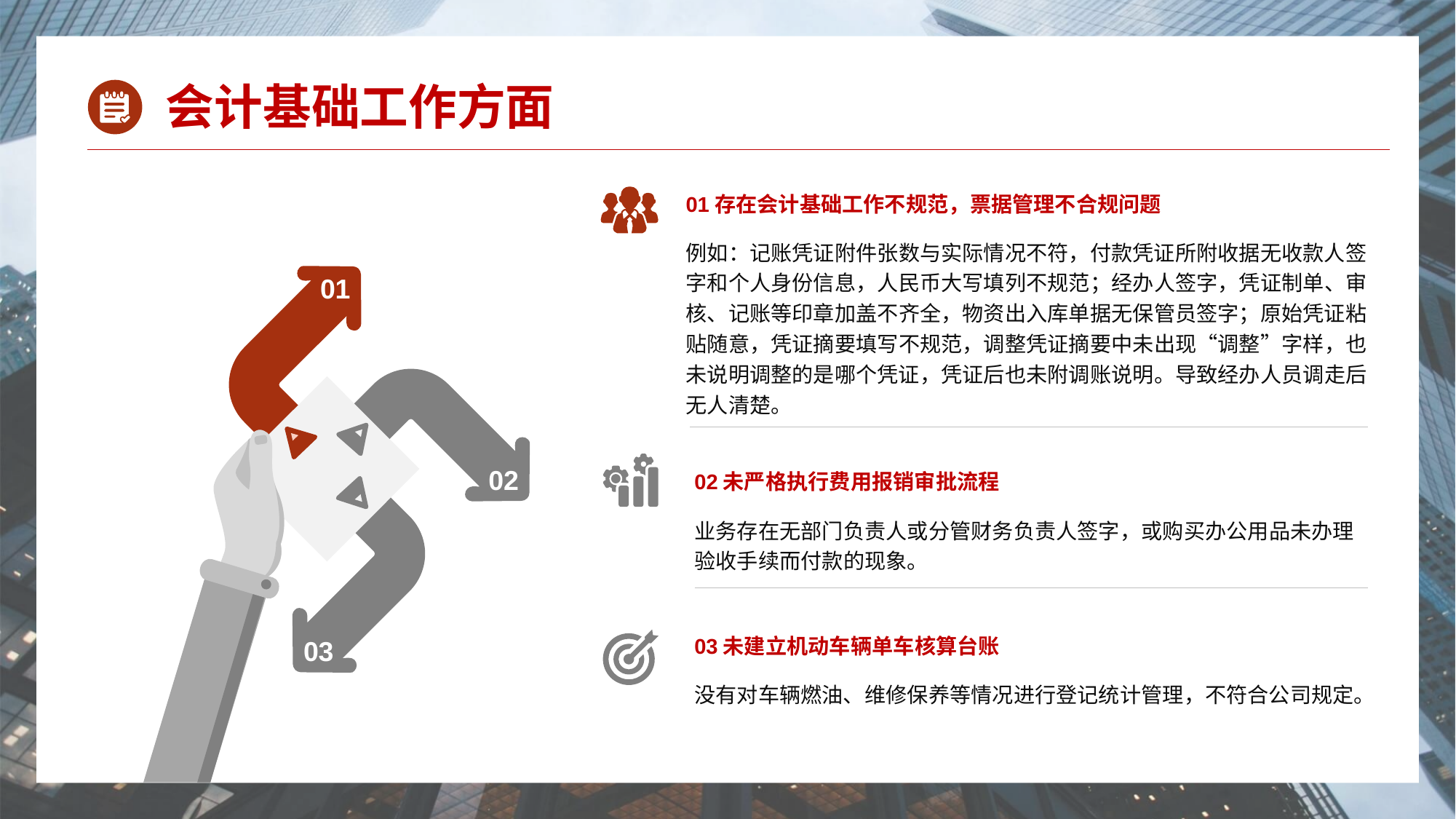

会计基础工作方面

01存在会计基础工作不规范，票据管理不合规问题

例如：记账凭证附件张数与实际情况不符，付款凭证所附收据无收款人签字和个人身份信息，人民币大写填列不规范；经办人签字，凭证制单、审核、记账等印章加盖不齐全，物资出入库单据无保管员签字；原始凭证粘贴随意，凭证摘要填写不规范，调整凭证摘要中未出现“调整”字样，也未说明调整的是哪个凭证，凭证后也未附调账说明。导致经办人员调走后无人清楚。

01

02

03

02未严格执行费用报销审批流程
业务存在无部门负责人或分管财务负责人签字，或购买办公用品未办理验收手续而付款的现象。
03未建立机动车辆单车核算台账

没有对车辆燃油、维修保养等情况进行登记统计管理，不符合公司规定。